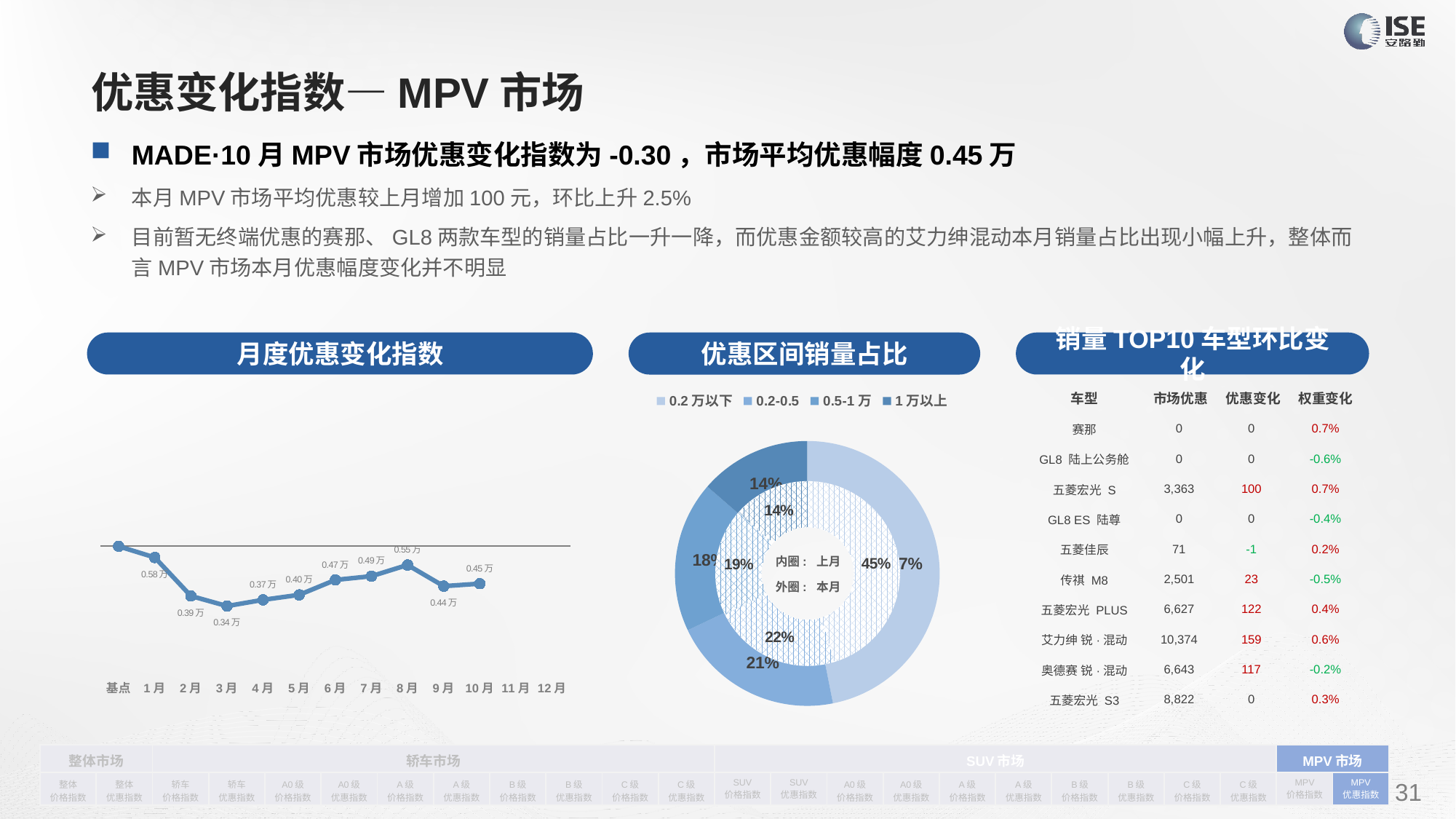

# 优惠变化指数—MPV市场
MADE·10月MPV市场优惠变化指数为-0.30，市场平均优惠幅度0.45万
本月MPV市场平均优惠较上月增加100元，环比上升2.5%
目前暂无终端优惠的赛那、GL8两款车型的销量占比一升一降，而优惠金额较高的艾力绅混动本月销量占比出现小幅上升，整体而言MPV市场本月优惠幅度变化并不明显
月度优惠变化指数

销量TOP10车型环比变化

优惠区间销量占比

| 车型 | 市场优惠 | 优惠变化 | 权重变化 |
| --- | --- | --- | --- |
| 赛那 | 0 | 0 | 0.7% |
| GL8 陆上公务舱 | 0 | 0 | -0.6% |
| 五菱宏光 S | 3,363 | 100 | 0.7% |
| GL8 ES 陆尊 | 0 | 0 | -0.4% |
| 五菱佳辰 | 71 | -1 | 0.2% |
| 传祺 M8 | 2,501 | 23 | -0.5% |
| 五菱宏光 PLUS | 6,627 | 122 | 0.4% |
| 艾力绅 锐·混动 | 10,374 | 159 | 0.6% |
| 奥德赛 锐·混动 | 6,643 | 117 | -0.2% |
| 五菱宏光 S3 | 8,822 | 0 | 0.3% |

### Chart

| Category | 销量 |
|---|---|
| 0.2万以下 | 32590.0 |
| 0.2-0.5 | 14631.0 |
| 0.5-1万 | 12817.0 |
| 1万以上 | 9467.0 |

### Chart

| Category | Y2022 |
|---|---|
| 基点 | 0.0 |
| 1月 | -0.09 |
| 2月 | -0.39902028967317305 |
| 3月 | -0.48 |
| 4月 | -0.43 |
| 5月 | -0.39 |
| 6月 | -0.27 |
| 7月 | -0.24 |
| 8月 | -0.15 |
| 9月 | -0.32 |
| 10月 | -0.3 |
| 11月 | None |
| 12月 | None |

### Chart

| Category | 销量 |
|---|---|
| 0.2万以下 | 33959.0 |
| 0.2-0.5万 | 16740.0 |
| 0.5-1万 | 14033.0 |
| 1万以上 | 10119.0 |
内圈:  上月
外圈:  本月
| 整体市场 |  | 轿车市场 |  |  |  |  |  |  |  |  |  | SUV市场 |  |  |  |  |  |  |  |  |  | MPV市场 |  |
| --- | --- | --- | --- | --- | --- | --- | --- | --- | --- | --- | --- | --- | --- | --- | --- | --- | --- | --- | --- | --- | --- | --- | --- |
| 整体 价格指数 | 整体 优惠指数 | 轿车 价格指数 | 轿车 优惠指数 | A0级 价格指数 | A0级 优惠指数 | A级 价格指数 | A级 优惠指数 | B级 价格指数 | B级 优惠指数 | C级 价格指数 | C级 优惠指数 | SUV 价格指数 | SUV 优惠指数 | A0级 价格指数 | A0级 优惠指数 | A级 价格指数 | A级 优惠指数 | B级 价格指数 | B级 优惠指数 | C级 价格指数 | C级 优惠指数 | MPV 价格指数 | MPV 优惠指数 |
请在插入菜单—页眉和页脚中修改此 文本
31